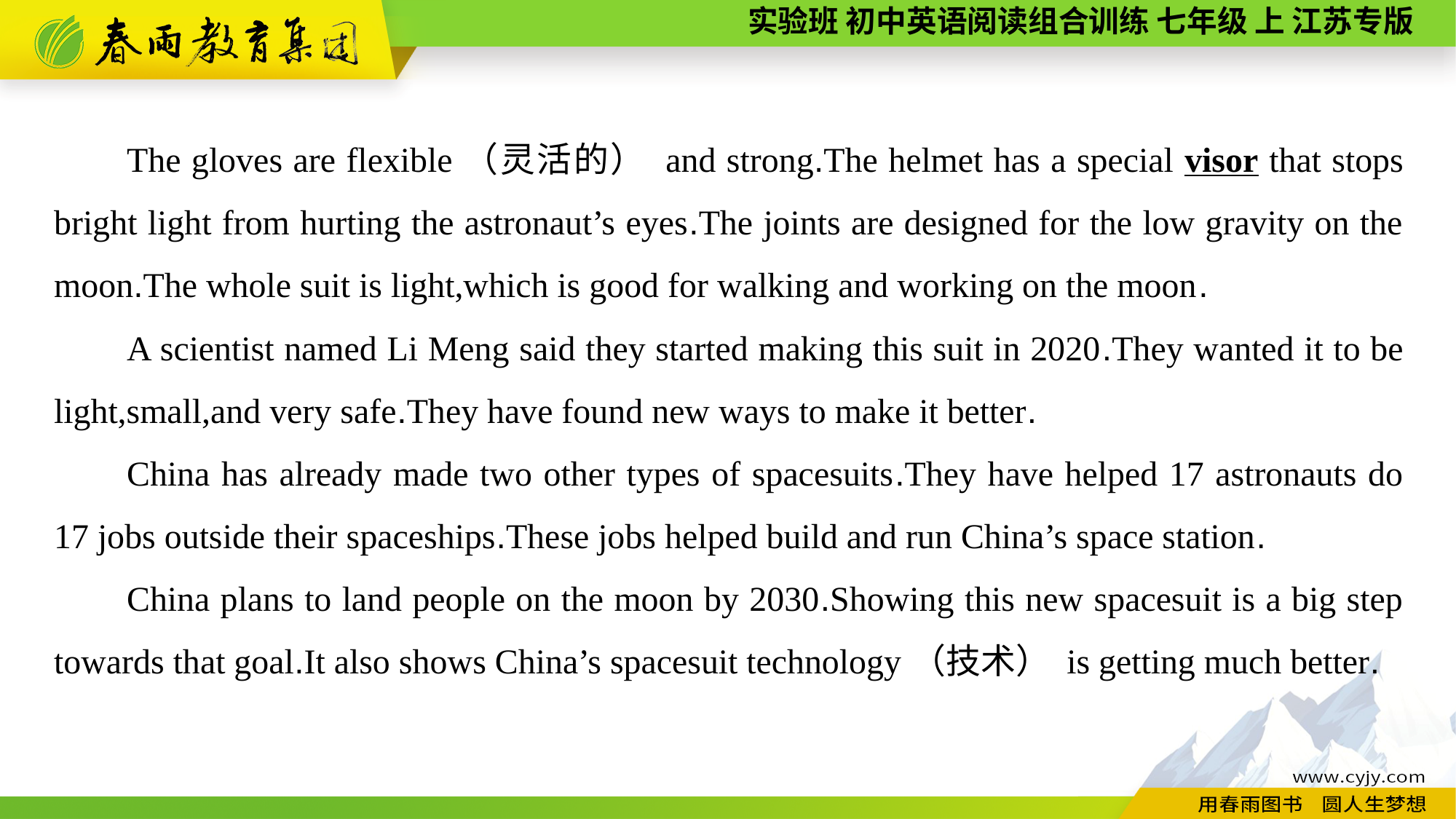

The gloves are flexible（灵活的） and strong.The helmet has a special visor that stops bright light from hurting the astronaut’s eyes.The joints are designed for the low gravity on the moon.The whole suit is light,which is good for walking and working on the moon.
A scientist named Li Meng said they started making this suit in 2020.They wanted it to be light,small,and very safe.They have found new ways to make it better.
China has already made two other types of spacesuits.They have helped 17 astronauts do 17 jobs outside their spaceships.These jobs helped build and run China’s space station.
China plans to land people on the moon by 2030.Showing this new spacesuit is a big step towards that goal.It also shows China’s spacesuit technology（技术） is getting much better.